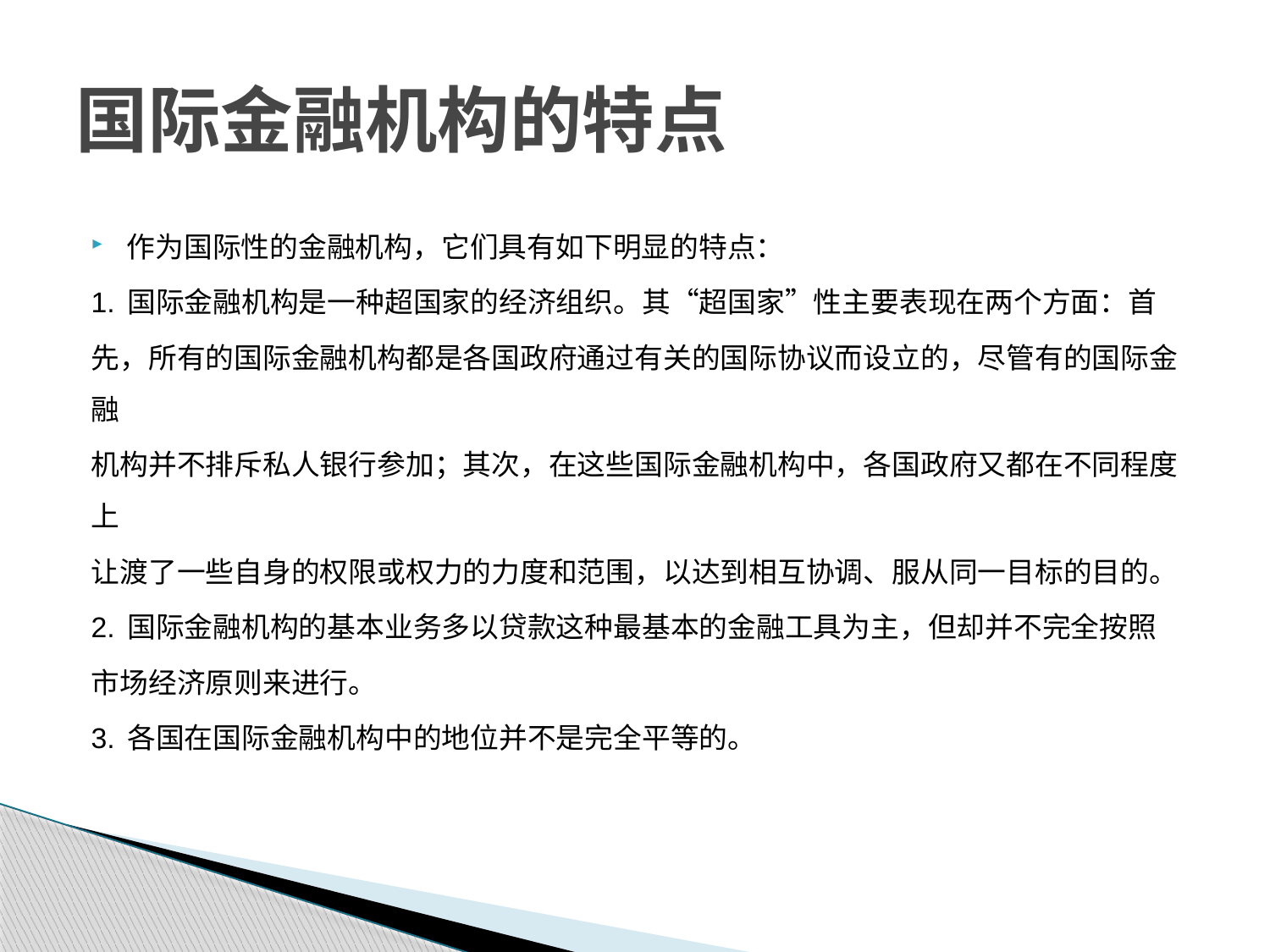

# 国际金融机构的特点
作为国际性的金融机构，它们具有如下明显的特点：
1. 国际金融机构是一种超国家的经济组织。其“超国家”性主要表现在两个方面：首
先，所有的国际金融机构都是各国政府通过有关的国际协议而设立的，尽管有的国际金融
机构并不排斥私人银行参加；其次，在这些国际金融机构中，各国政府又都在不同程度上
让渡了一些自身的权限或权力的力度和范围，以达到相互协调、服从同一目标的目的。
2. 国际金融机构的基本业务多以贷款这种最基本的金融工具为主，但却并不完全按照
市场经济原则来进行。
3. 各国在国际金融机构中的地位并不是完全平等的。